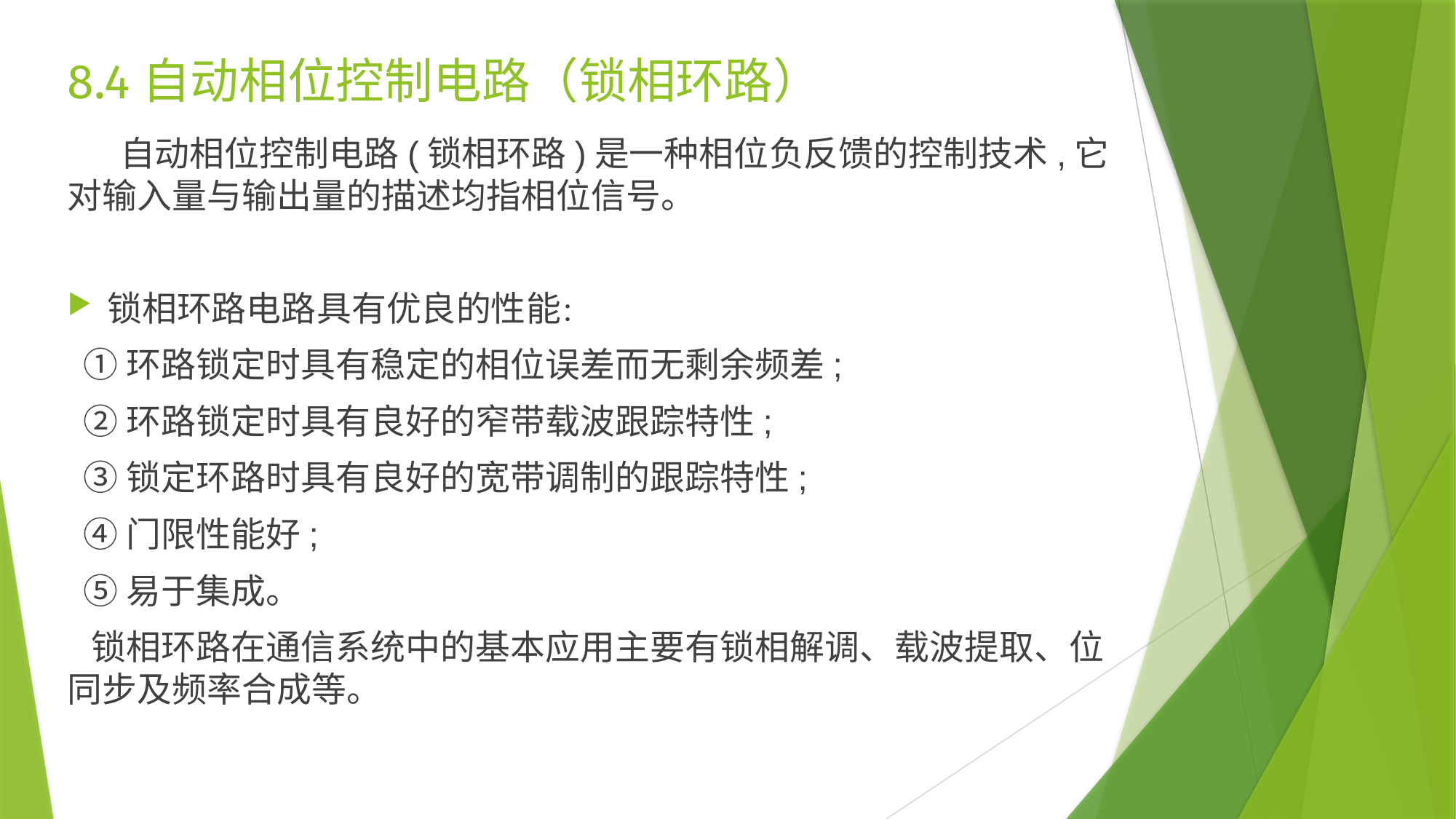

8.4自动相位控制电路（锁相环路）
自动相位控制电路(锁相环路)是一种相位负反馈的控制技术,它对输入量与输出量的描述均指相位信号。

锁相环路电路具有优良的性能：
  ①环路锁定时具有稳定的相位误差而无剩余频差;
  ②环路锁定时具有良好的窄带载波跟踪特性;
  ③锁定环路时具有良好的宽带调制的跟踪特性;
  ④门限性能好;
  ⑤易于集成。
  锁相环路在通信系统中的基本应用主要有锁相解调、载波提取、位同步及频率合成等。